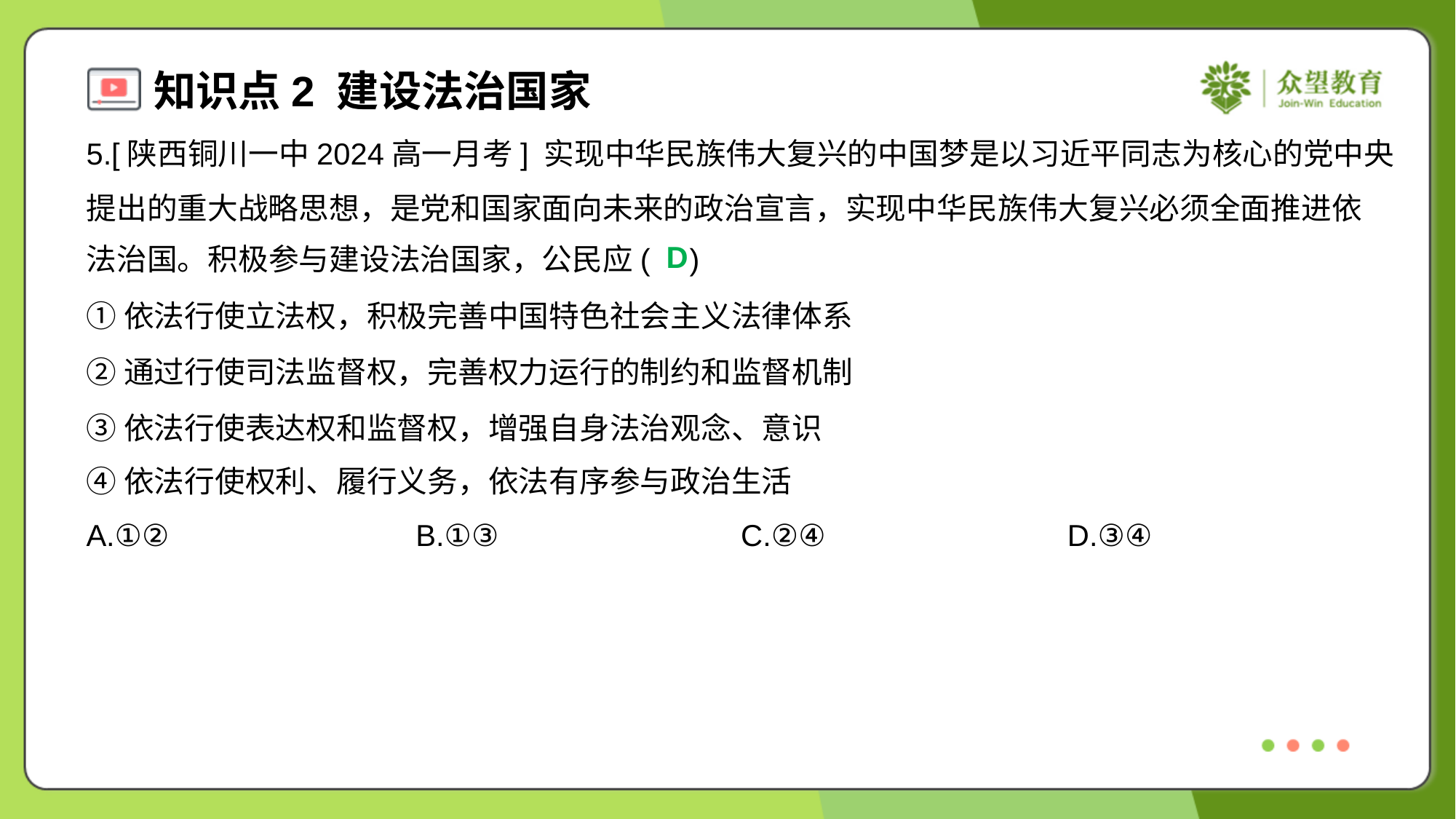

5.[陕西铜川一中2024高一月考] 实现中华民族伟大复兴的中国梦是以习近平同志为核心的党中央
提出的重大战略思想，是党和国家面向未来的政治宣言，实现中华民族伟大复兴必须全面推进依
法治国。积极参与建设法治国家，公民应(     )
D
①依法行使立法权，积极完善中国特色社会主义法律体系
②通过行使司法监督权，完善权力运行的制约和监督机制
③依法行使表达权和监督权，增强自身法治观念、意识
④依法行使权利、履行义务，依法有序参与政治生活
A.①②	B.①③	C.②④	D.③④